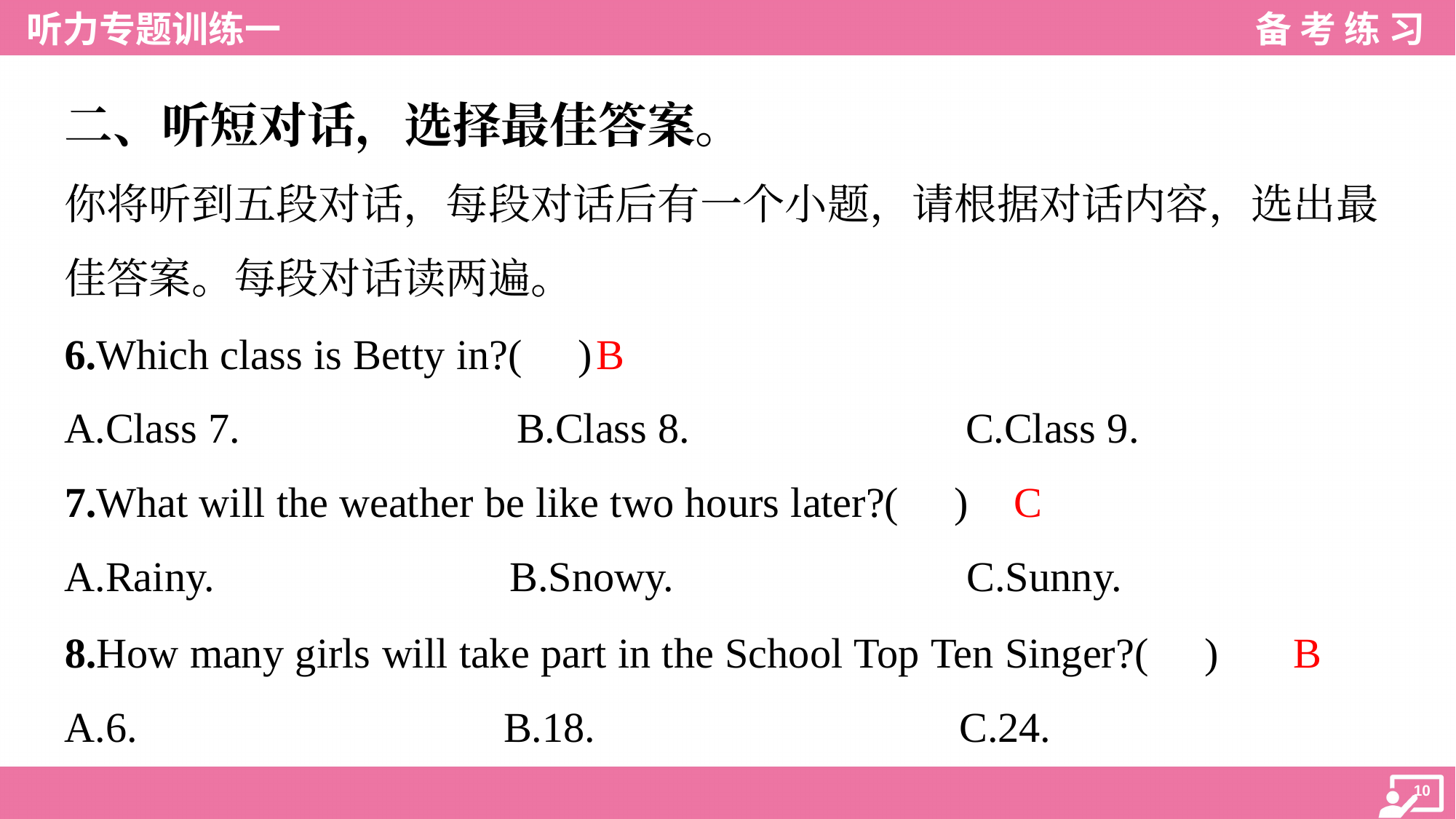

二、听短对话，选择最佳答案。
你将听到五段对话，每段对话后有一个小题，请根据对话内容，选出最
佳答案。每段对话读两遍。
B
6.Which class is Betty in?(     )
A.Class 7.	B.Class 8.	C.Class 9.
C
7.What will the weather be like two hours later?(     )
A.Rainy.	B.Snowy.	C.Sunny.
B
8.How many girls will take part in the School Top Ten Singer?(     )
A.6.	B.18.	C.24.